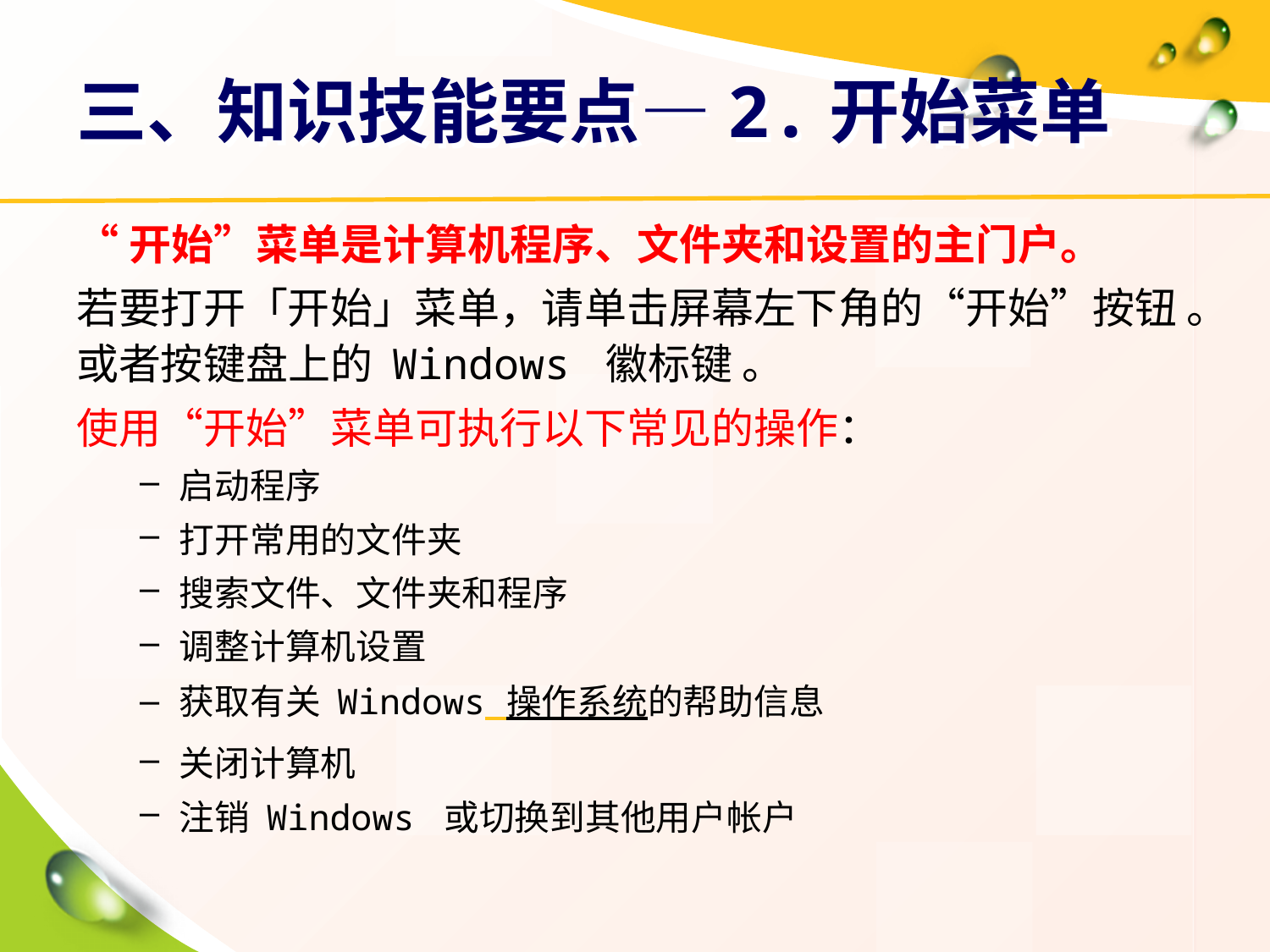

# 三、知识技能要点—2.开始菜单
“开始”菜单是计算机程序、文件夹和设置的主门户。
若要打开「开始」菜单，请单击屏幕左下角的“开始”按钮 。或者按键盘上的 Windows 徽标键 。
使用“开始”菜单可执行以下常见的操作：
启动程序
打开常用的文件夹
搜索文件、文件夹和程序
调整计算机设置
获取有关 Windows 操作系统的帮助信息
关闭计算机
注销 Windows 或切换到其他用户帐户